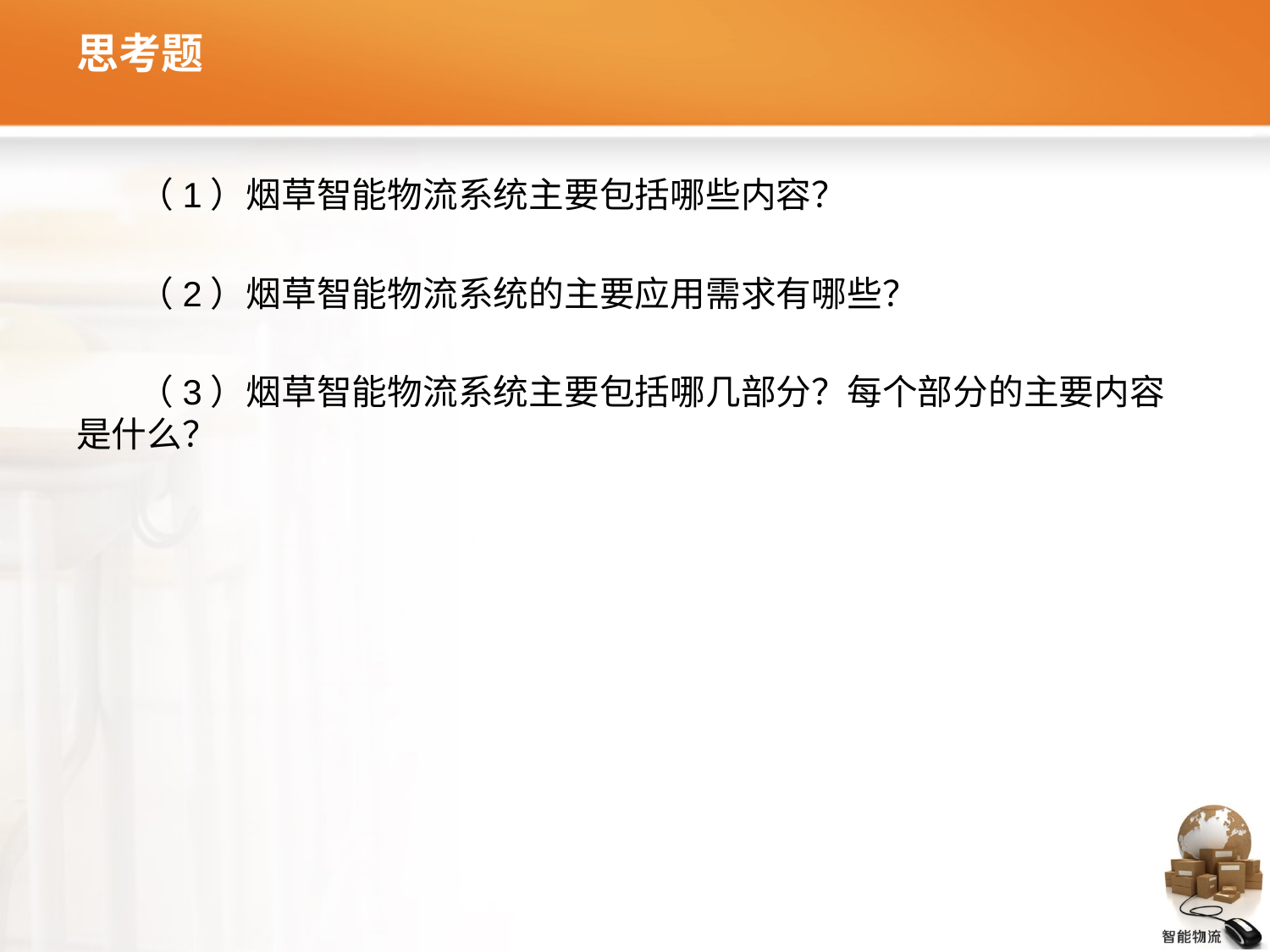

# 思考题
（1）烟草智能物流系统主要包括哪些内容？

（2）烟草智能物流系统的主要应用需求有哪些？

（3）烟草智能物流系统主要包括哪几部分？每个部分的主要内容是什么？